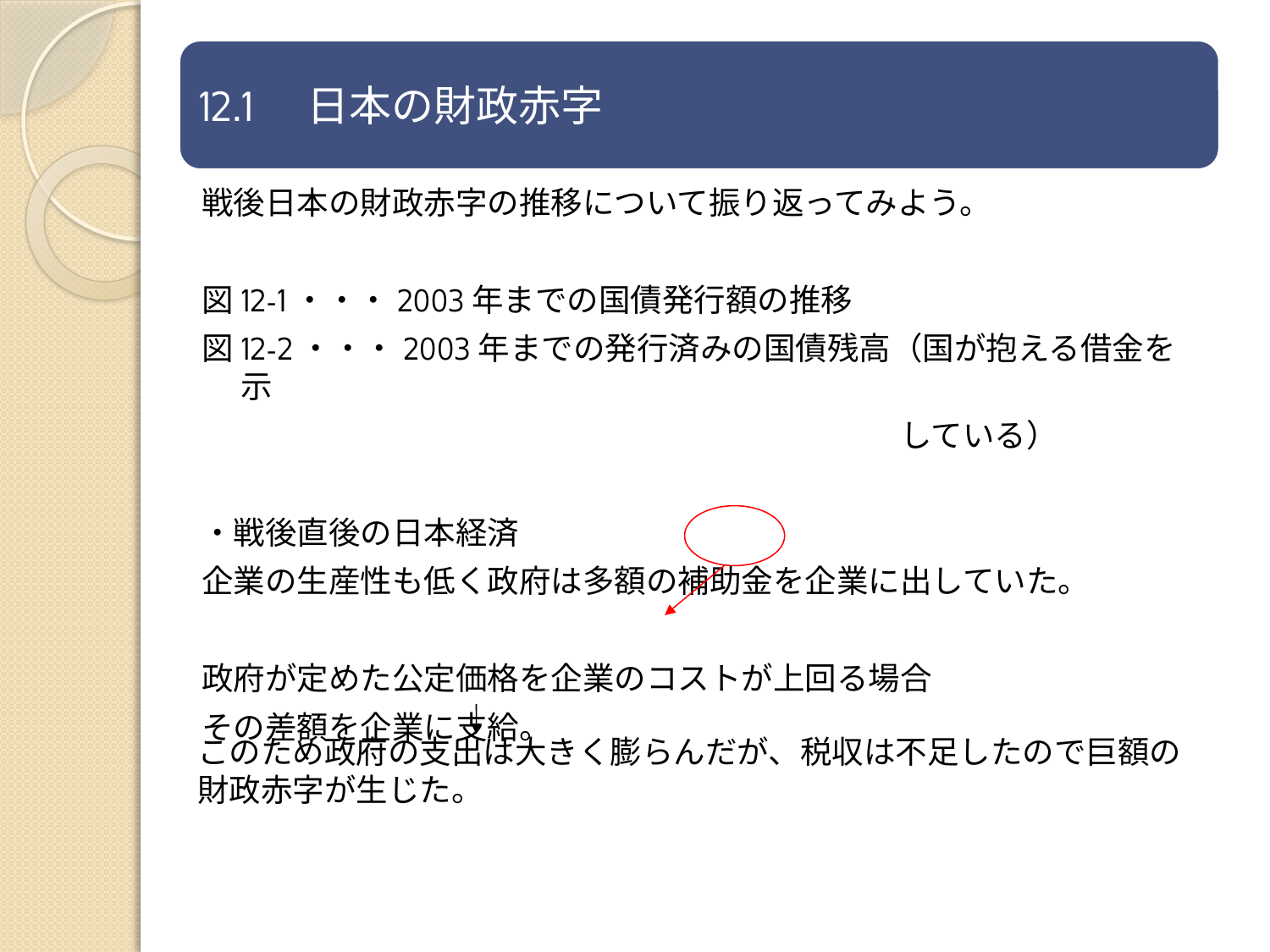

12.1　日本の財政赤字
戦後日本の財政赤字の推移について振り返ってみよう。

図12-1・・・2003年までの国債発行額の推移
図12-2・・・2003年までの発行済みの国債残高（国が抱える借金を示
　　　　　　　　　　　　　　　　　　　　　　している）

・戦後直後の日本経済
企業の生産性も低く政府は多額の補助金を企業に出していた。

政府が定めた公定価格を企業のコストが上回る場合
その差額を企業に支給。

このため政府の支出は大きく膨らんだが、税収は不足したので巨額の財政赤字が生じた。